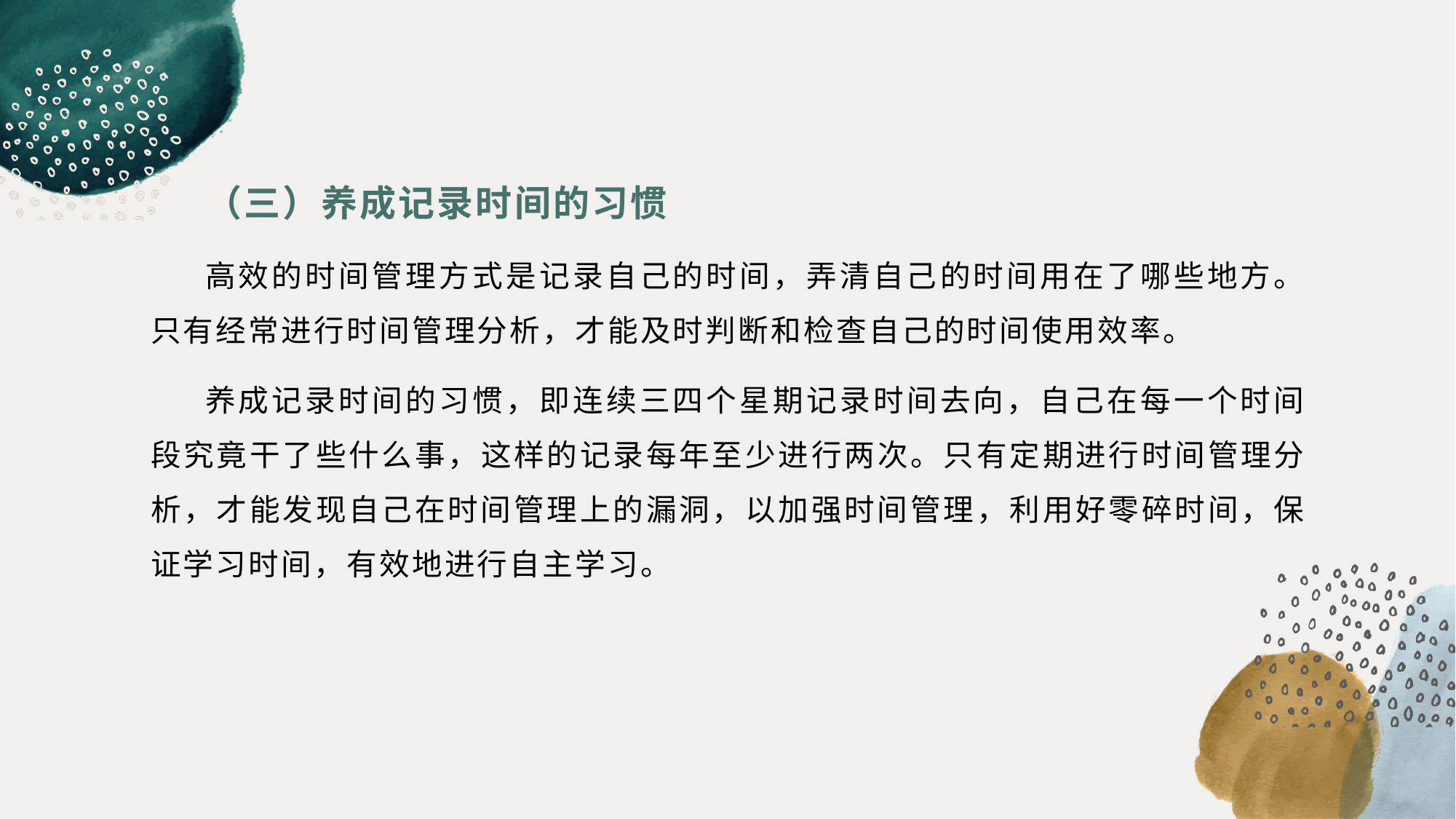

（三）养成记录时间的习惯
高效的时间管理方式是记录自己的时间，弄清自己的时间用在了哪些地方。只有经常进行时间管理分析，才能及时判断和检查自己的时间使用效率。
养成记录时间的习惯，即连续三四个星期记录时间去向，自己在每一个时间段究竟干了些什么事，这样的记录每年至少进行两次。只有定期进行时间管理分析，才能发现自己在时间管理上的漏洞，以加强时间管理，利用好零碎时间，保证学习时间，有效地进行自主学习。